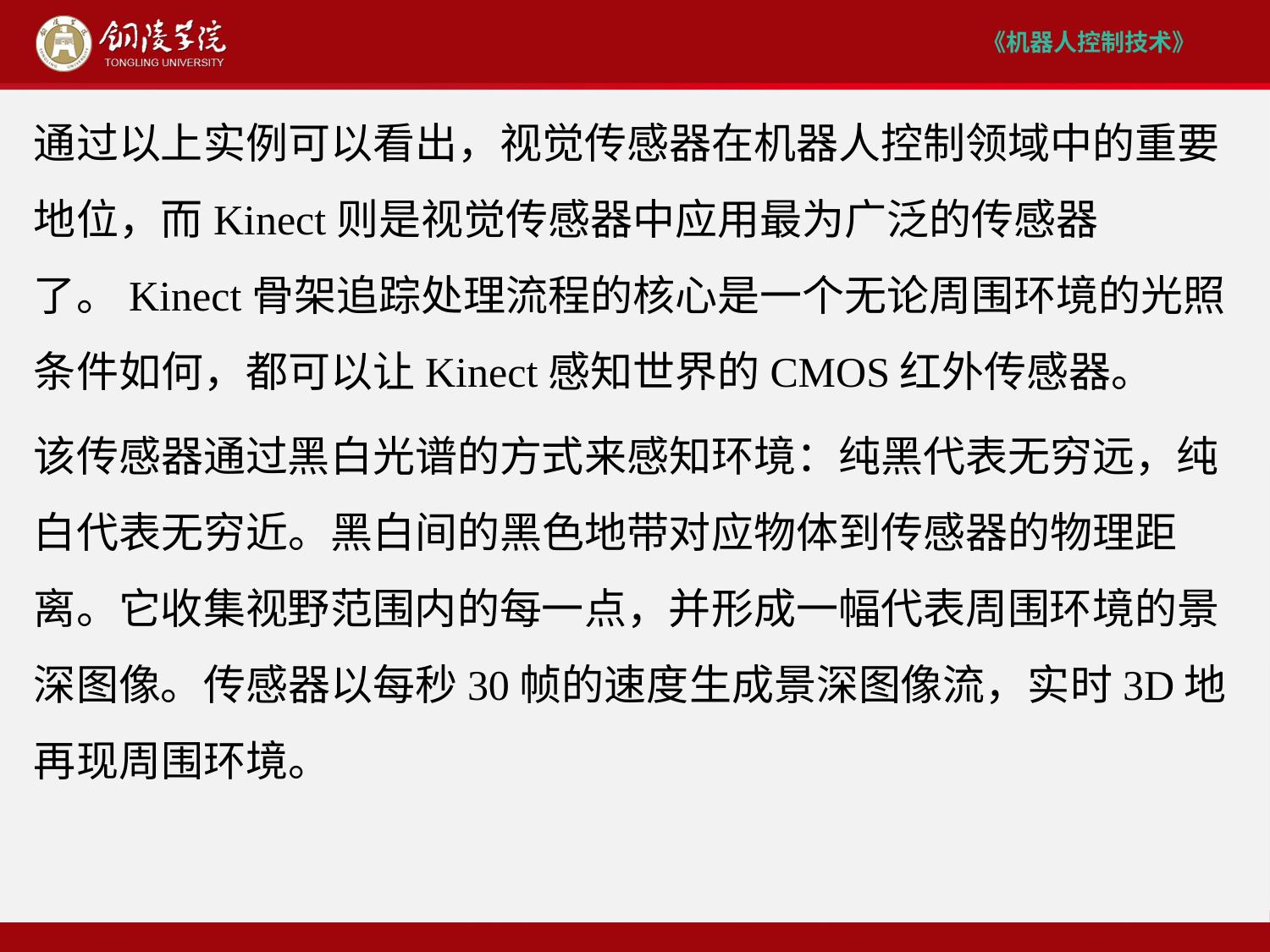

通过以上实例可以看出，视觉传感器在机器人控制领域中的重要地位，而Kinect则是视觉传感器中应用最为广泛的传感器了。Kinect骨架追踪处理流程的核心是一个无论周围环境的光照条件如何，都可以让Kinect感知世界的CMOS红外传感器。
该传感器通过黑白光谱的方式来感知环境：纯黑代表无穷远，纯白代表无穷近。黑白间的黑色地带对应物体到传感器的物理距离。它收集视野范围内的每一点，并形成一幅代表周围环境的景深图像。传感器以每秒30帧的速度生成景深图像流，实时3D地再现周围环境。